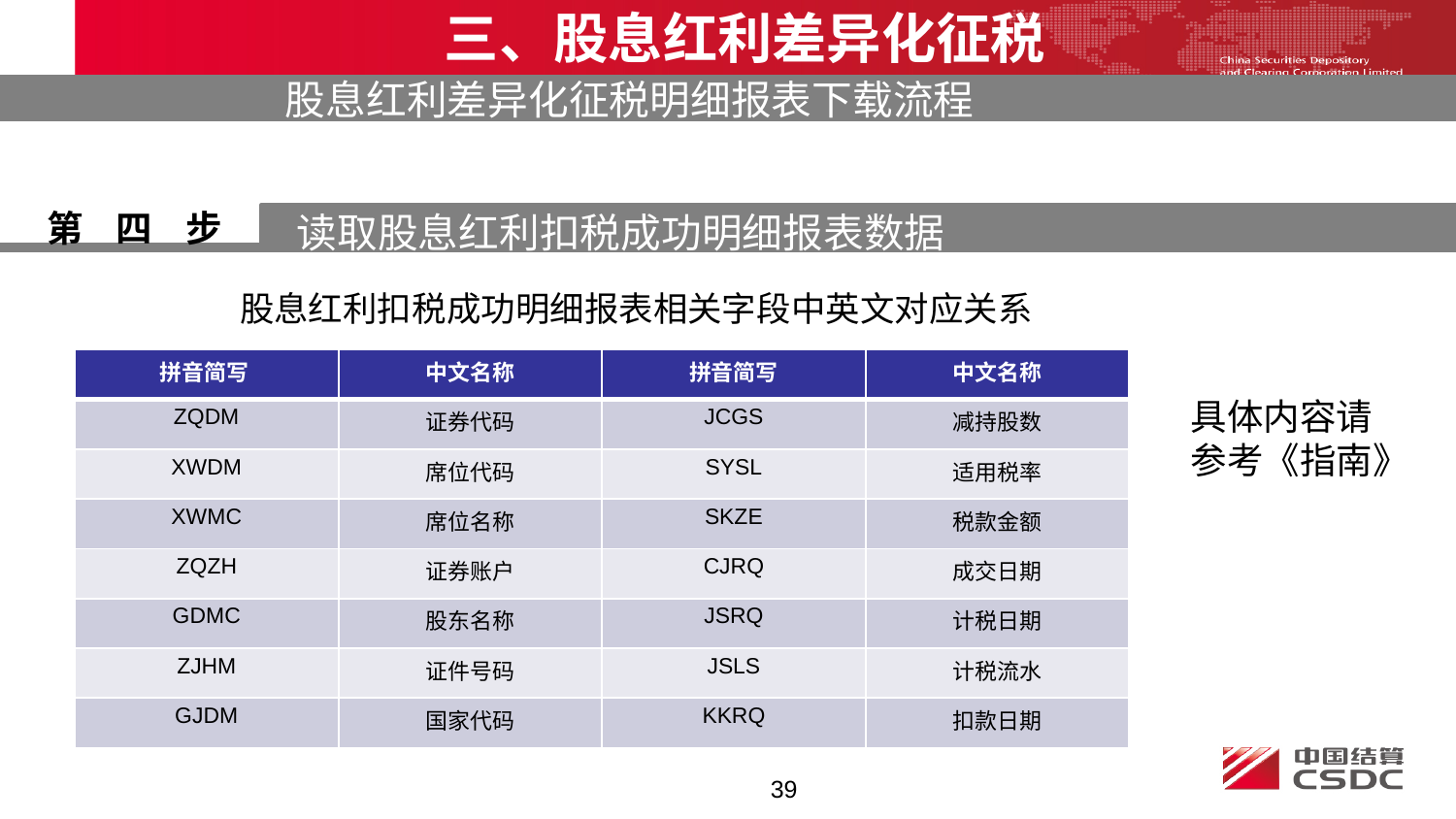

三、股息红利差异化征税
股息红利差异化征税明细报表下载流程

第    四    步
读取股息红利扣税成功明细报表数据

股息红利扣税成功明细报表相关字段中英文对应关系
| 拼音简写 | 中文名称 | 拼音简写 | 中文名称 |
| --- | --- | --- | --- |
| ZQDM | 证券代码 | JCGS | 减持股数 |
| XWDM | 席位代码 | SYSL | 适用税率 |
| XWMC | 席位名称 | SKZE | 税款金额 |
| ZQZH | 证券账户 | CJRQ | 成交日期 |
| GDMC | 股东名称 | JSRQ | 计税日期 |
| ZJHM | 证件号码 | JSLS | 计税流水 |
| GJDM | 国家代码 | KKRQ | 扣款日期 |
具体内容请
参考《指南》
39